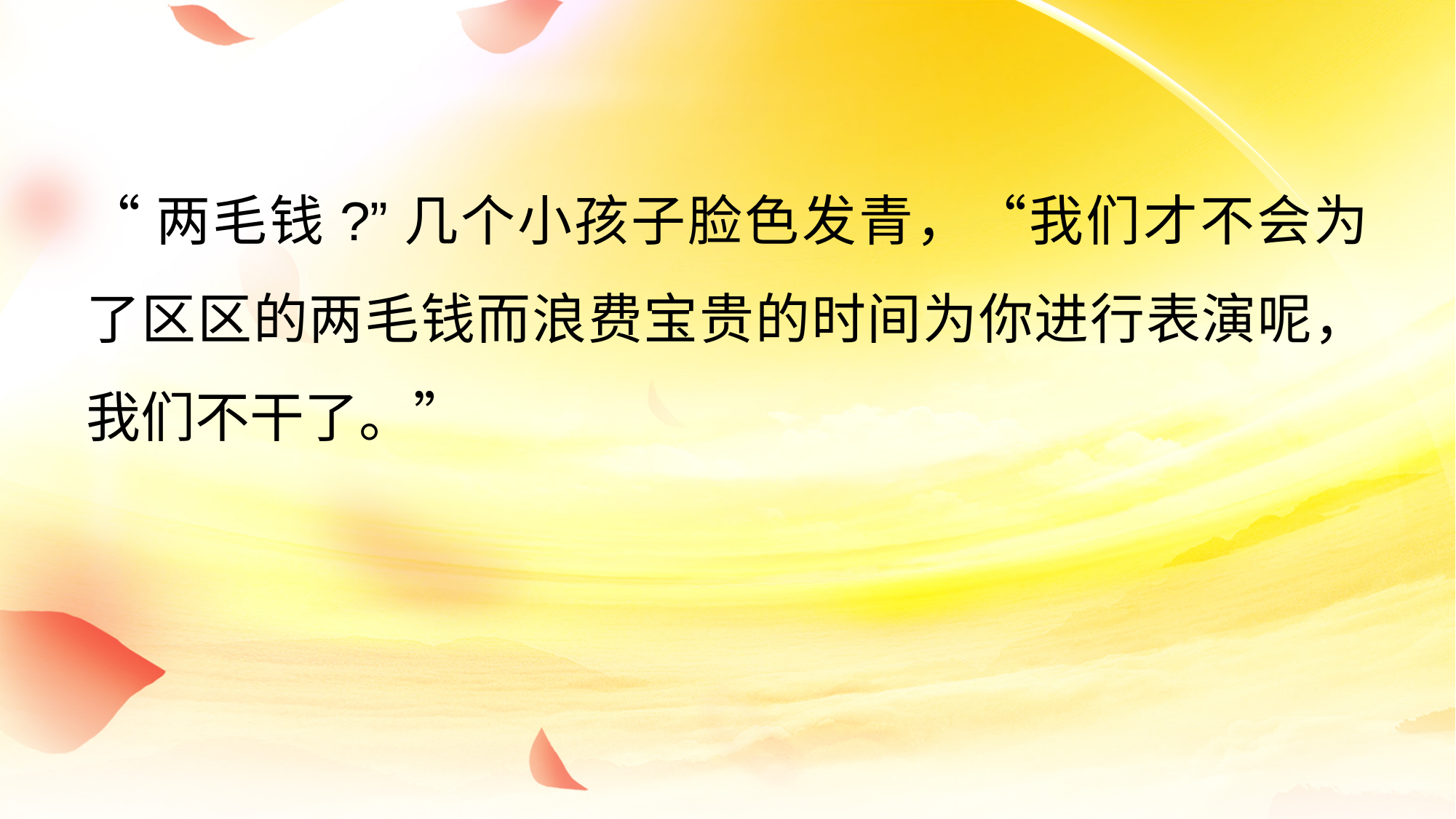

“两毛钱?”几个小孩子脸色发青，“我们才不会为了区区的两毛钱而浪费宝贵的时间为你进行表演呢，我们不干了。”